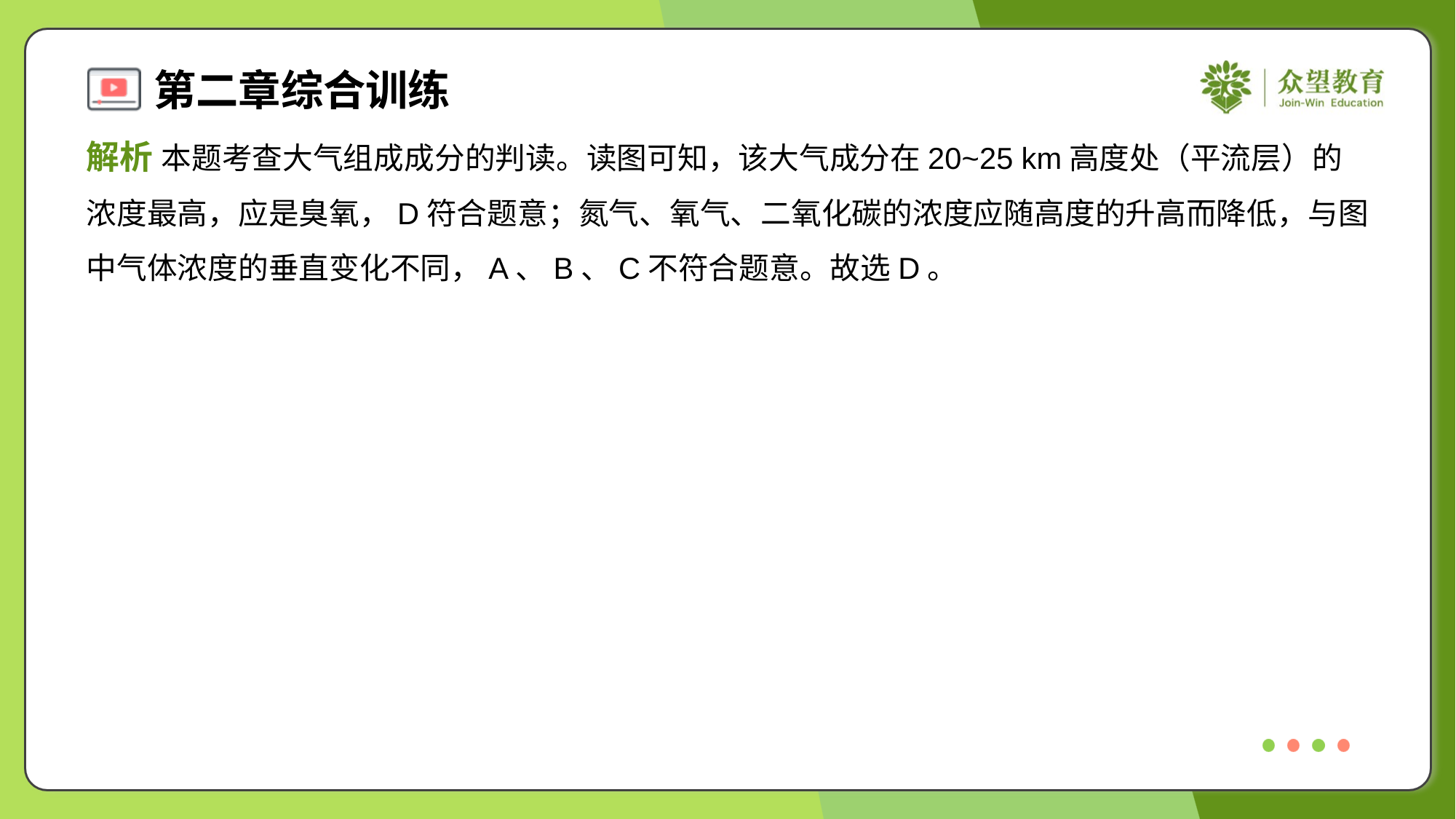

解析 本题考查大气组成成分的判读。读图可知，该大气成分在20~25 km高度处（平流层）的
浓度最高，应是臭氧，D符合题意；氮气、氧气、二氧化碳的浓度应随高度的升高而降低，与图
中气体浓度的垂直变化不同，A、B、C不符合题意。故选D。